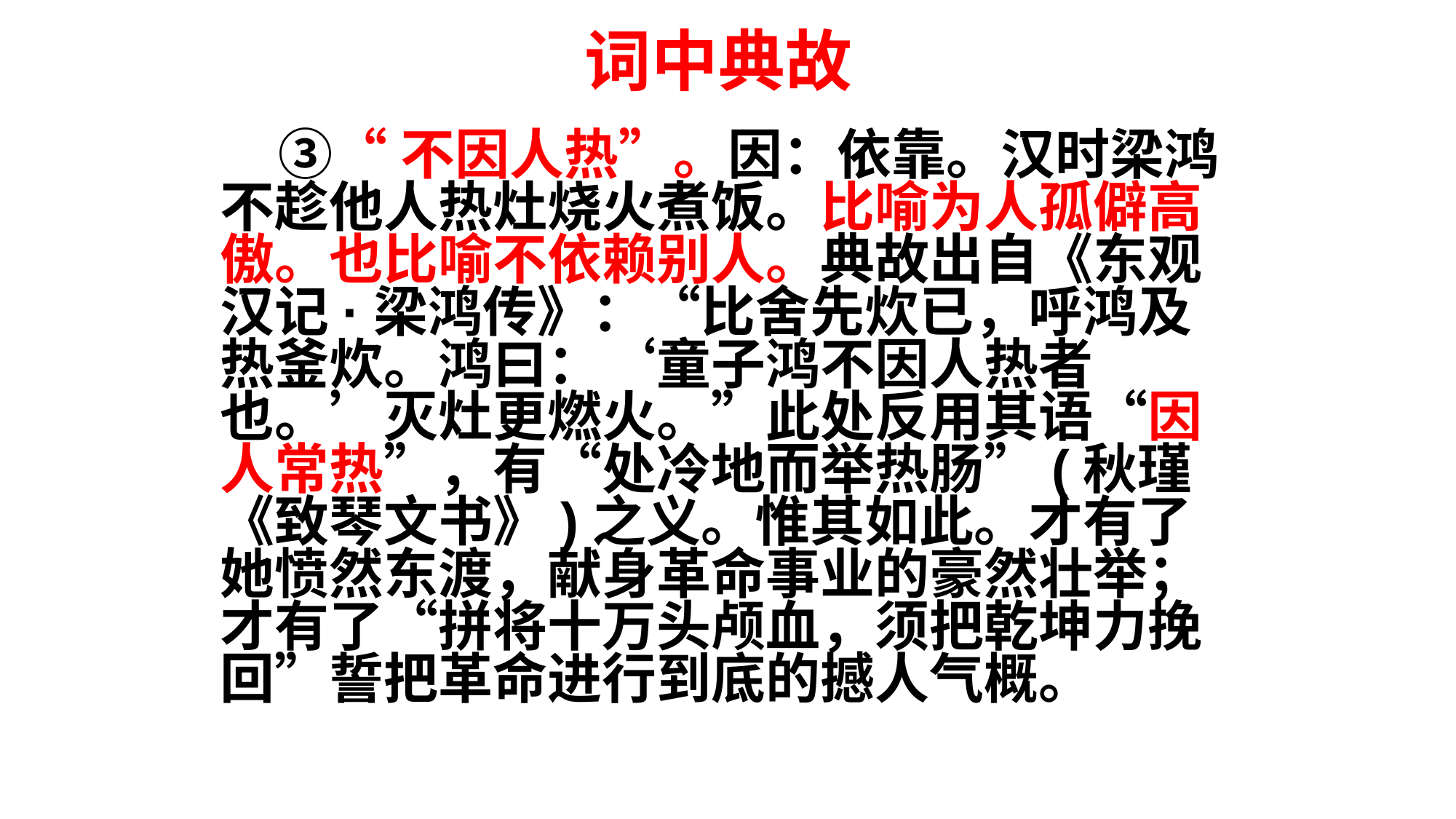

# 词中典故
      ③“不因人热”。因：依靠。汉时梁鸿不趁他人热灶烧火煮饭。比喻为人孤僻高傲。也比喻不依赖别人。典故出自《东观汉记·梁鸿传》：“比舍先炊已，呼鸿及热釜炊。鸿曰：‘童子鸿不因人热者也。’灭灶更燃火。”此处反用其语“因人常热”，有“处冷地而举热肠”(秋瑾《致琴文书》)之义。惟其如此。才有了她愤然东渡，献身革命事业的豪然壮举；才有了“拼将十万头颅血，须把乾坤力挽回”誓把革命进行到底的撼人气概。